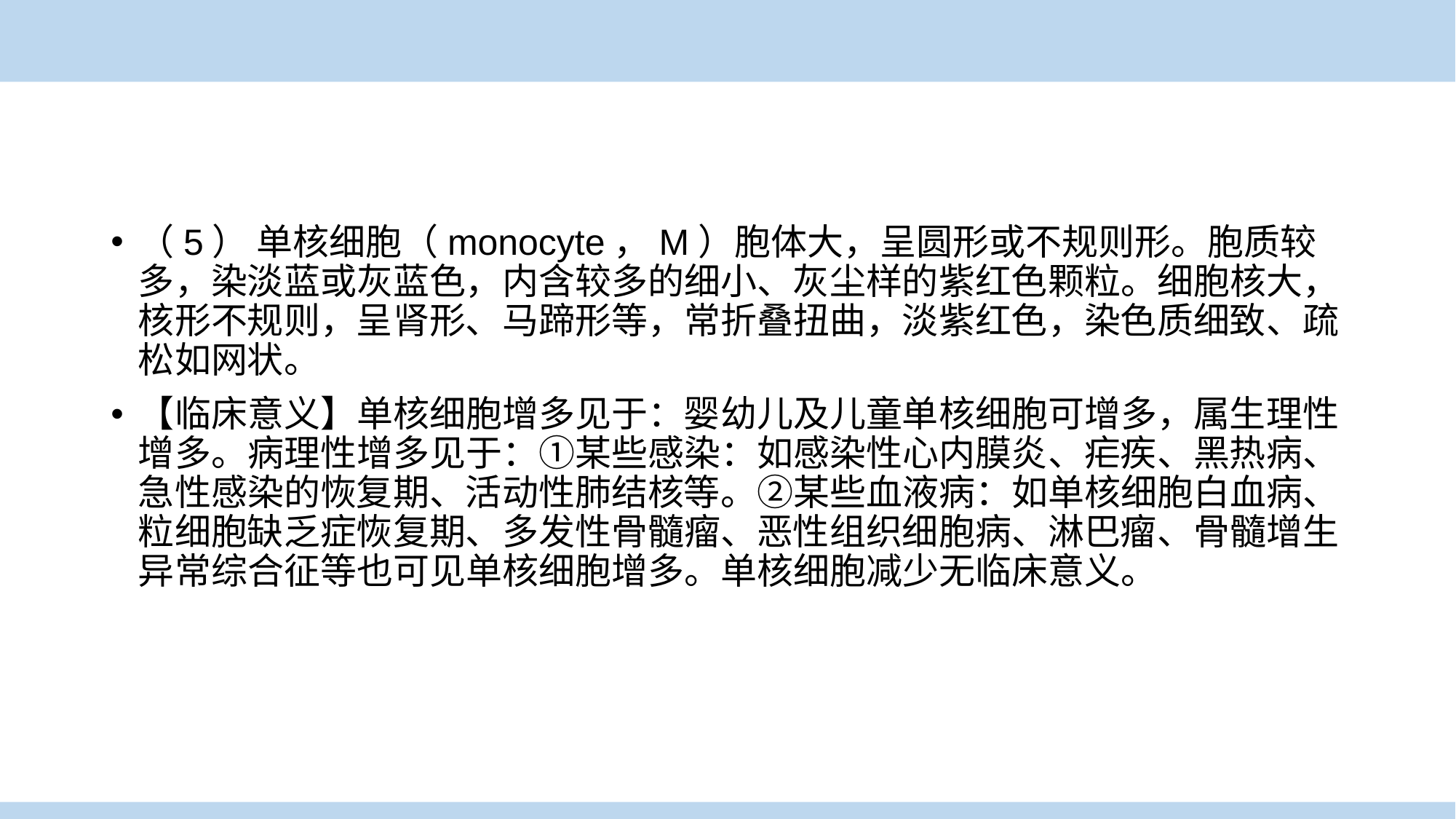

（5） 单核细胞（monocyte，M）胞体大，呈圆形或不规则形。胞质较多，染淡蓝或灰蓝色，内含较多的细小、灰尘样的紫红色颗粒。细胞核大，核形不规则，呈肾形、马蹄形等，常折叠扭曲，淡紫红色，染色质细致、疏松如网状。
【临床意义】单核细胞增多见于：婴幼儿及儿童单核细胞可增多，属生理性增多。病理性增多见于：①某些感染：如感染性心内膜炎、疟疾、黑热病、急性感染的恢复期、活动性肺结核等。②某些血液病：如单核细胞白血病、粒细胞缺乏症恢复期、多发性骨髓瘤、恶性组织细胞病、淋巴瘤、骨髓增生异常综合征等也可见单核细胞增多。单核细胞减少无临床意义。